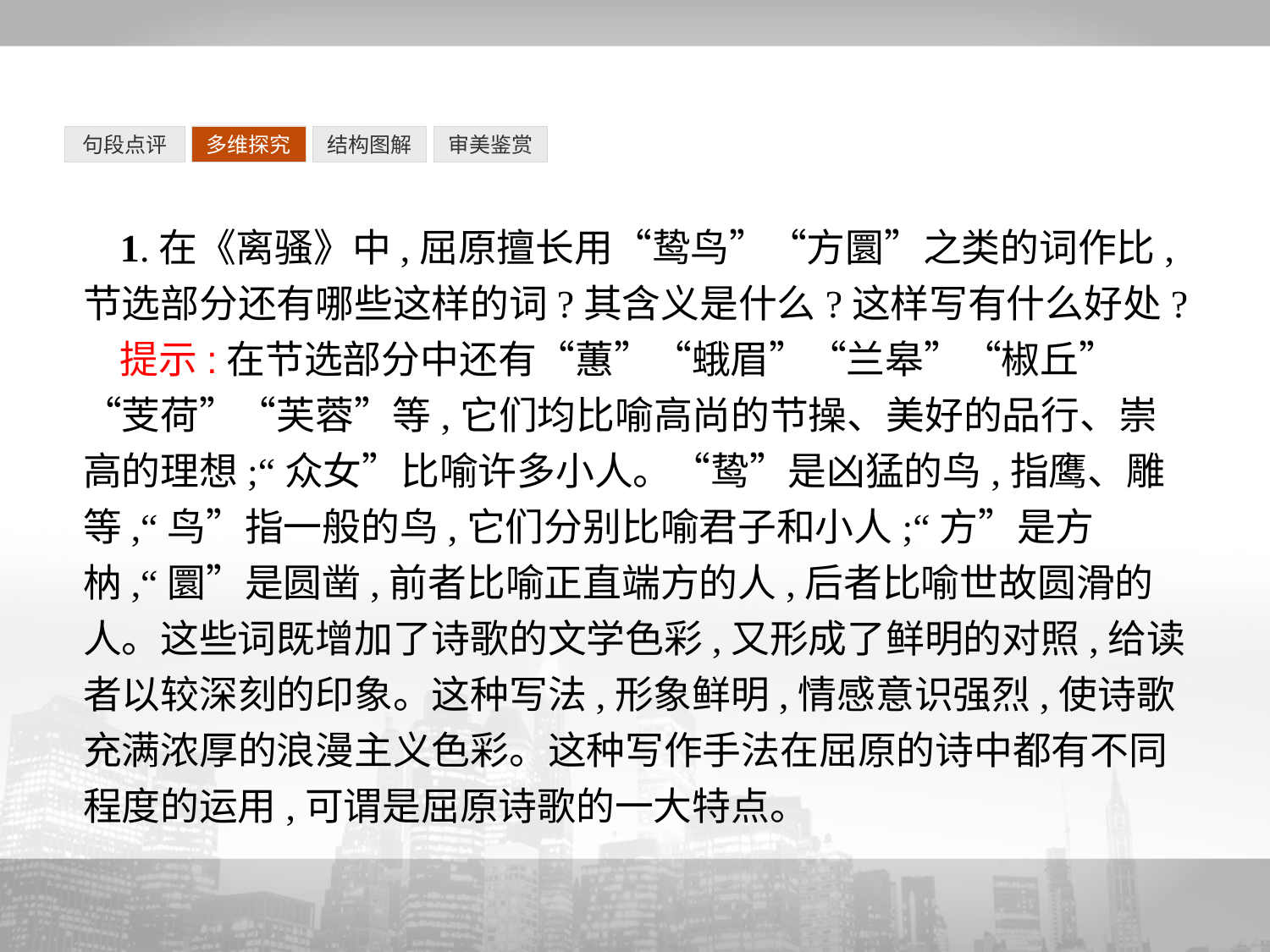

句段点评
多维探究
结构图解
审美鉴赏
1.在《离骚》中,屈原擅长用“鸷鸟”“方圜”之类的词作比,节选部分还有哪些这样的词?其含义是什么?这样写有什么好处?
提示:在节选部分中还有“蕙”“蛾眉”“兰皋”“椒丘”“芰荷”“芙蓉”等,它们均比喻高尚的节操、美好的品行、崇高的理想;“众女”比喻许多小人。“鸷”是凶猛的鸟,指鹰、雕等,“鸟”指一般的鸟,它们分别比喻君子和小人;“方”是方枘,“圜”是圆凿,前者比喻正直端方的人,后者比喻世故圆滑的人。这些词既增加了诗歌的文学色彩,又形成了鲜明的对照,给读者以较深刻的印象。这种写法,形象鲜明,情感意识强烈,使诗歌充满浓厚的浪漫主义色彩。这种写作手法在屈原的诗中都有不同程度的运用,可谓是屈原诗歌的一大特点。